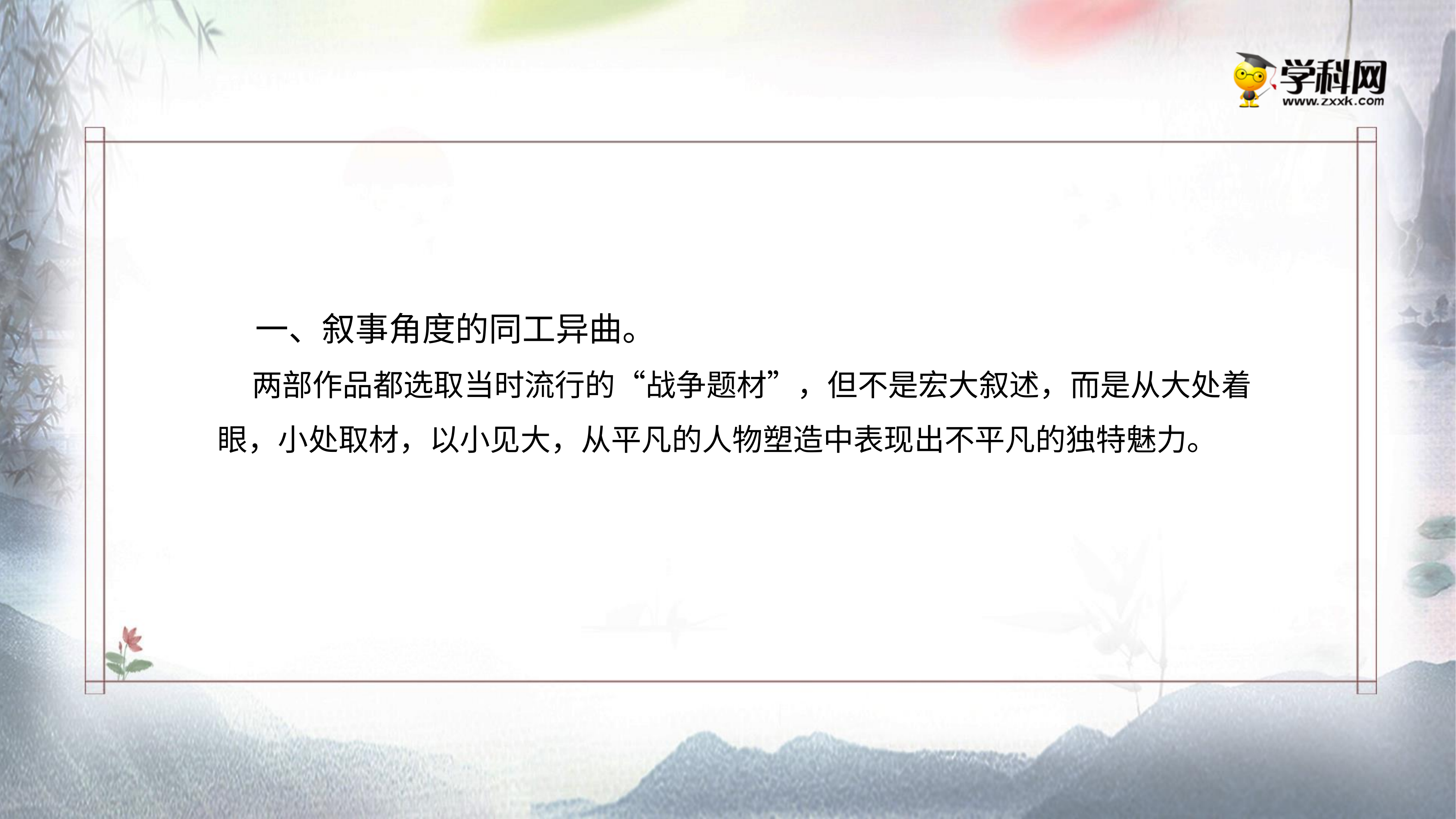

一、叙事角度的同工异曲。
    两部作品都选取当时流行的“战争题材”，但不是宏大叙述，而是从大处着眼，小处取材，以小见大，从平凡的人物塑造中表现出不平凡的独特魅力。